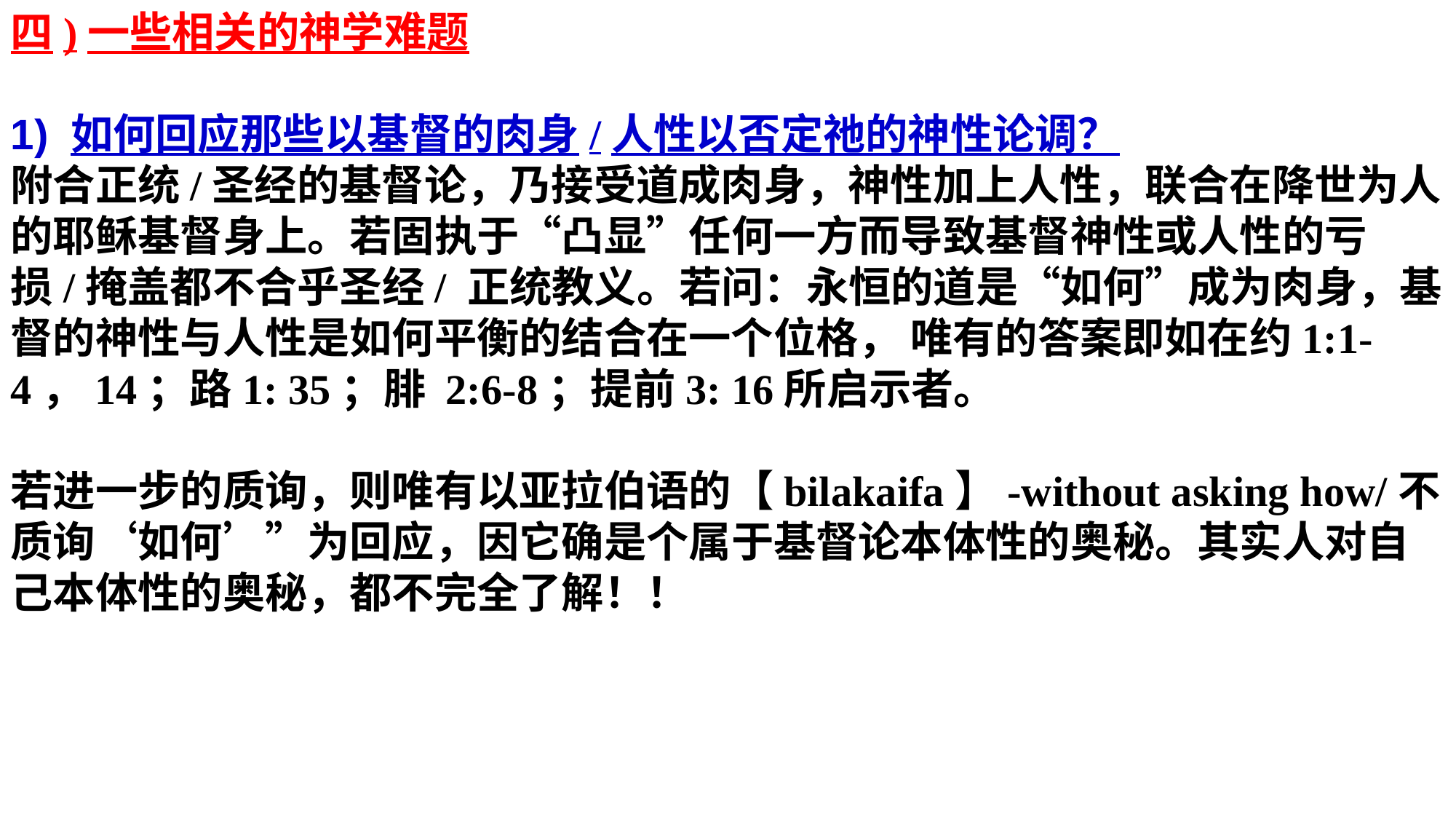

四)一些相关的神学难题

1) 如何回应那些以基督的肉身/人性以否定祂的神性论调？
附合正统/圣经的基督论，乃接受道成肉身，神性加上人性，联合在降世为人的耶稣基督身上。若固执于“凸显”任何一方而导致基督神性或人性的亏损/掩盖都不合乎圣经/ 正统教义。若问：永恒的道是“如何”成为肉身，基督的神性与人性是如何平衡的结合在一个位格， 唯有的答案即如在约1:1-4，14；路1: 35；腓 2:6-8；提前3: 16所启示者。

若进一步的质询，则唯有以亚拉伯语的【bilakaifa】-without asking how/不质询‘如何’”为回应，因它确是个属于基督论本体性的奥秘。其实人对自己本体性的奥秘，都不完全了解！！